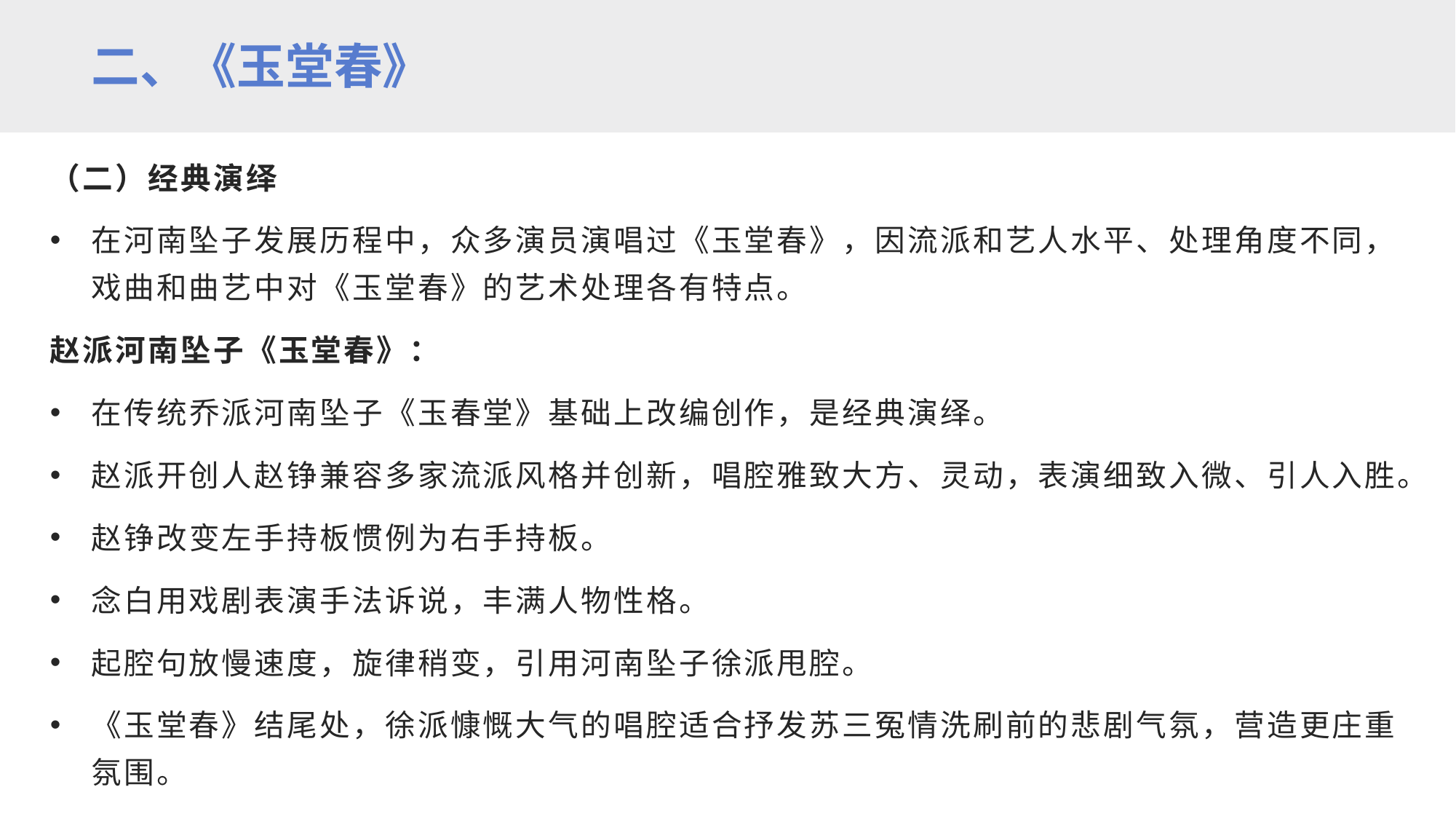

二、《玉堂春》
（二）经典演绎
在河南坠子发展历程中，众多演员演唱过《玉堂春》，因流派和艺人水平、处理角度不同，戏曲和曲艺中对《玉堂春》的艺术处理各有特点。
赵派河南坠子《玉堂春》：
在传统乔派河南坠子《玉春堂》基础上改编创作，是经典演绎。
赵派开创人赵铮兼容多家流派风格并创新，唱腔雅致大方、灵动，表演细致入微、引人入胜。
赵铮改变左手持板惯例为右手持板。
念白用戏剧表演手法诉说，丰满人物性格。
起腔句放慢速度，旋律稍变，引用河南坠子徐派甩腔。
《玉堂春》结尾处，徐派慷慨大气的唱腔适合抒发苏三冤情洗刷前的悲剧气氛，营造更庄重氛围。